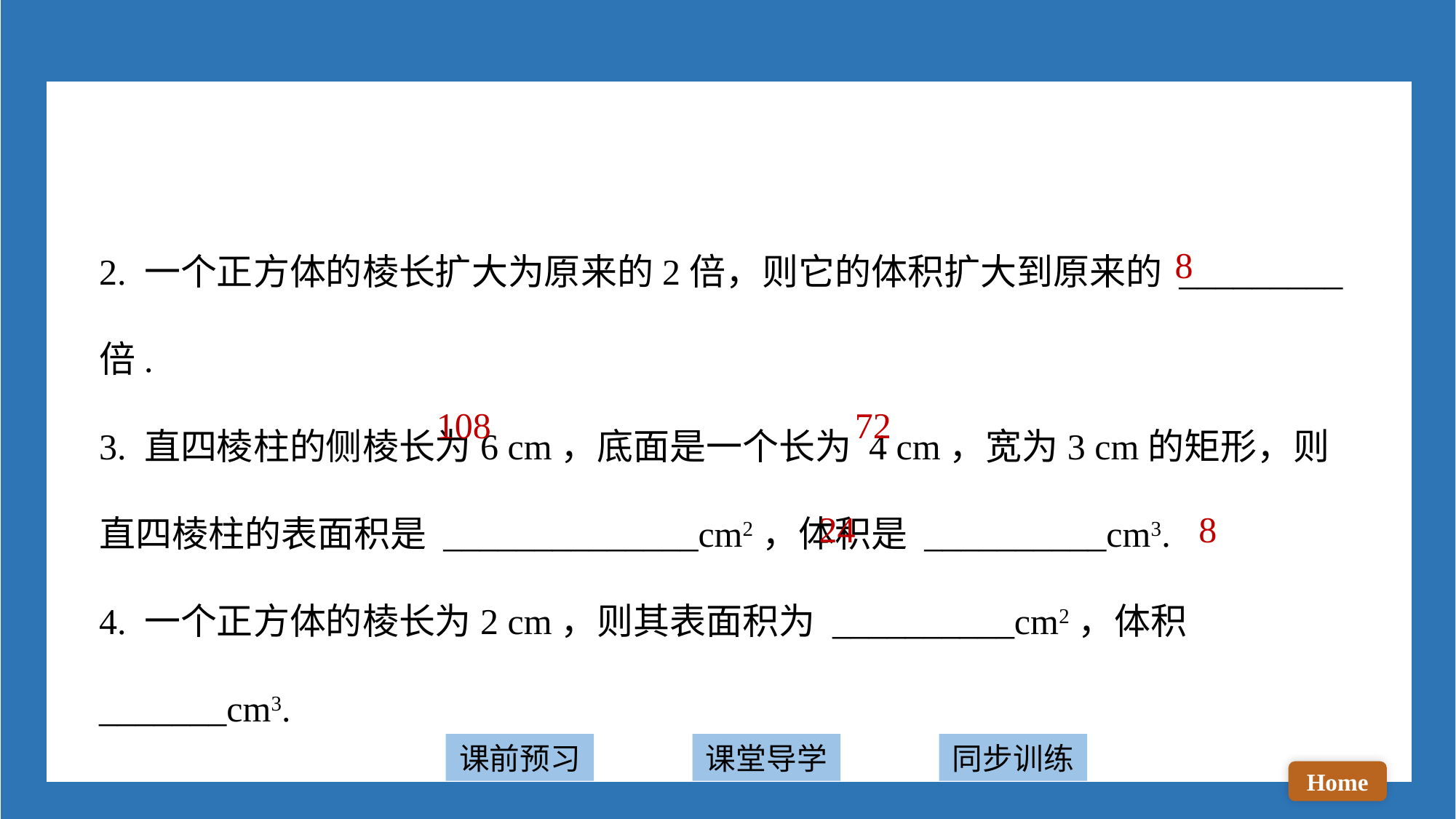

2. 一个正方体的棱长扩大为原来的2倍，则它的体积扩大到原来的 _________倍.
3. 直四棱柱的侧棱长为6 cm，底面是一个长为 4 cm，宽为3 cm的矩形，则直四棱柱的表面积是 ______________cm2，体积是 __________cm3.
4. 一个正方体的棱长为2 cm，则其表面积为 __________cm2，体积 _______cm3.
8
108
72
24
8